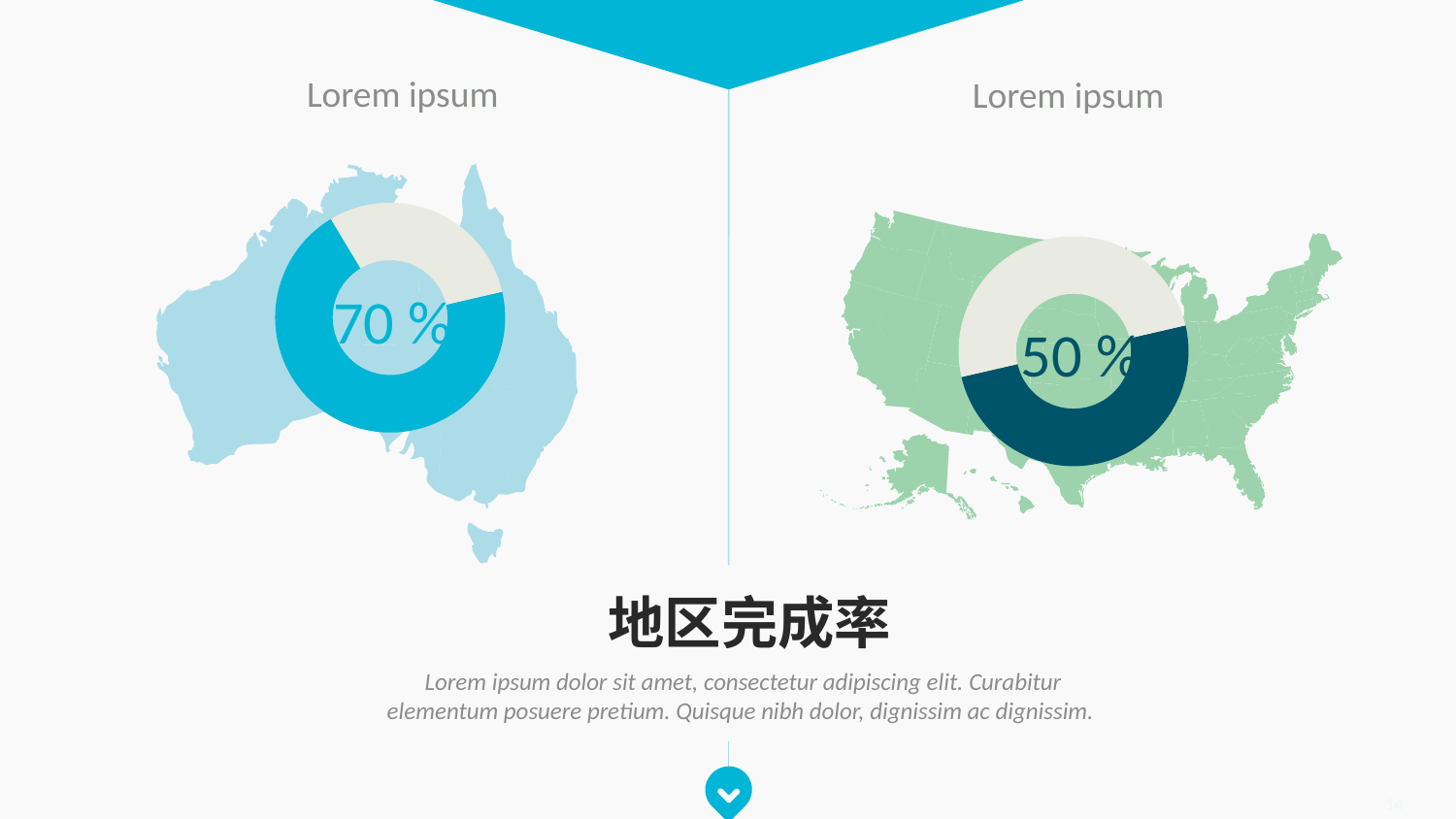

Lorem ipsum
Lorem ipsum

### Chart

| Category |  |
|---|---|

### Chart

| Category |  |
|---|---|
70 %
50 %
地区完成率
Lorem ipsum dolor sit amet, consectetur adipiscing elit. Curabitur elementum posuere pretium. Quisque nibh dolor, dignissim ac dignissim.